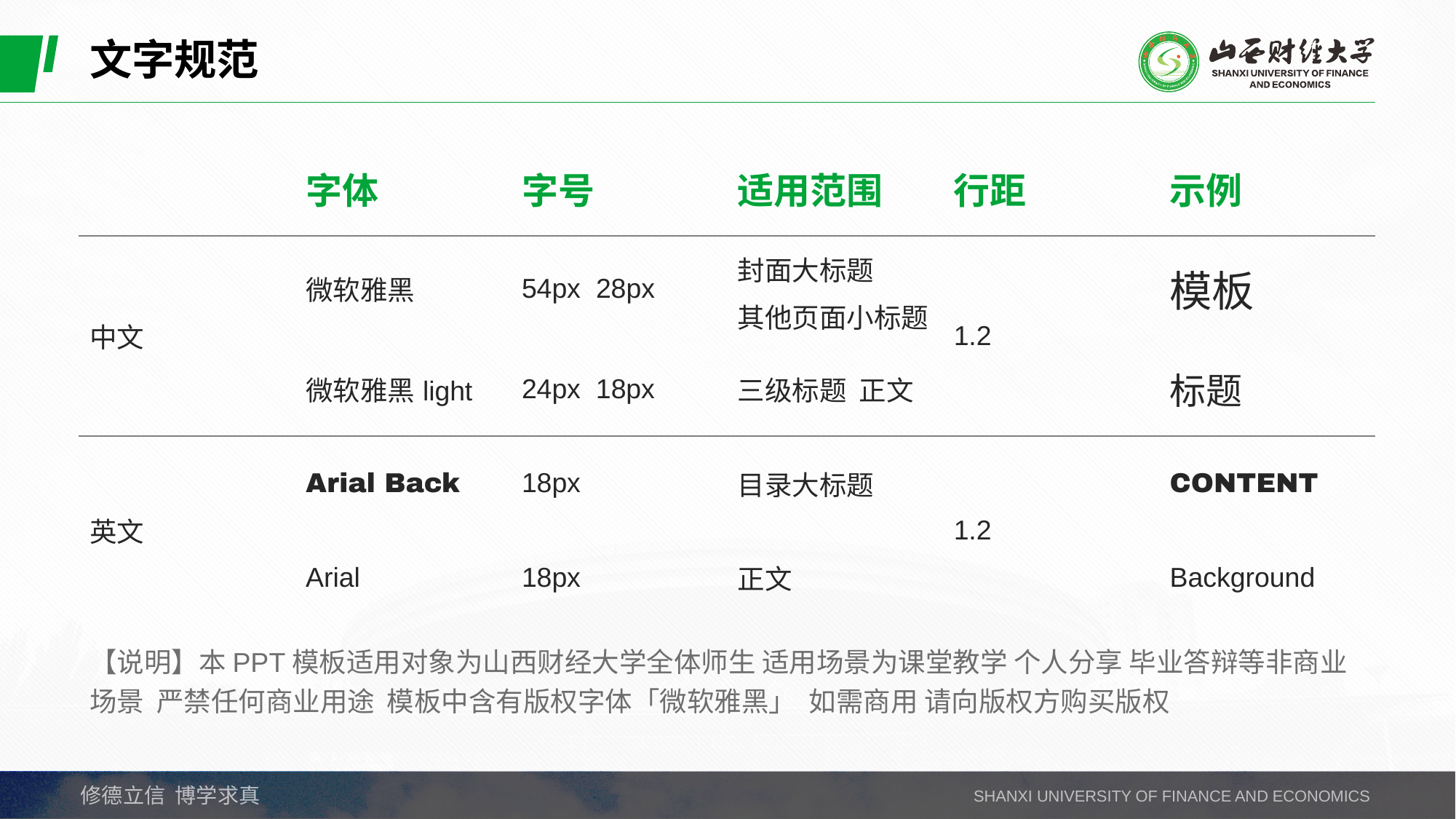

文字规范
|  | 字体 | 字号 | 适用范围 | 行距 | 示例 |
| --- | --- | --- | --- | --- | --- |
| 中文 | 微软雅黑 | 54px 28px | 封面大标题 其他页面小标题 | 1.2 | 模板 |
|  | 微软雅黑light | 24px 18px | 三级标题 正文 |  | 标题 |
| 英文 | Arial Back | 18px | 目录大标题 | 1.2 | CONTENT |
|  | Arial | 18px | 正文 |  | Background |
【说明】本PPT模板适用对象为山西财经大学全体师生 适用场景为课堂教学 个人分享 毕业答辩等非商业场景  严禁任何商业用途  模板中含有版权字体「微软雅黑」  如需商用 请向版权方购买版权